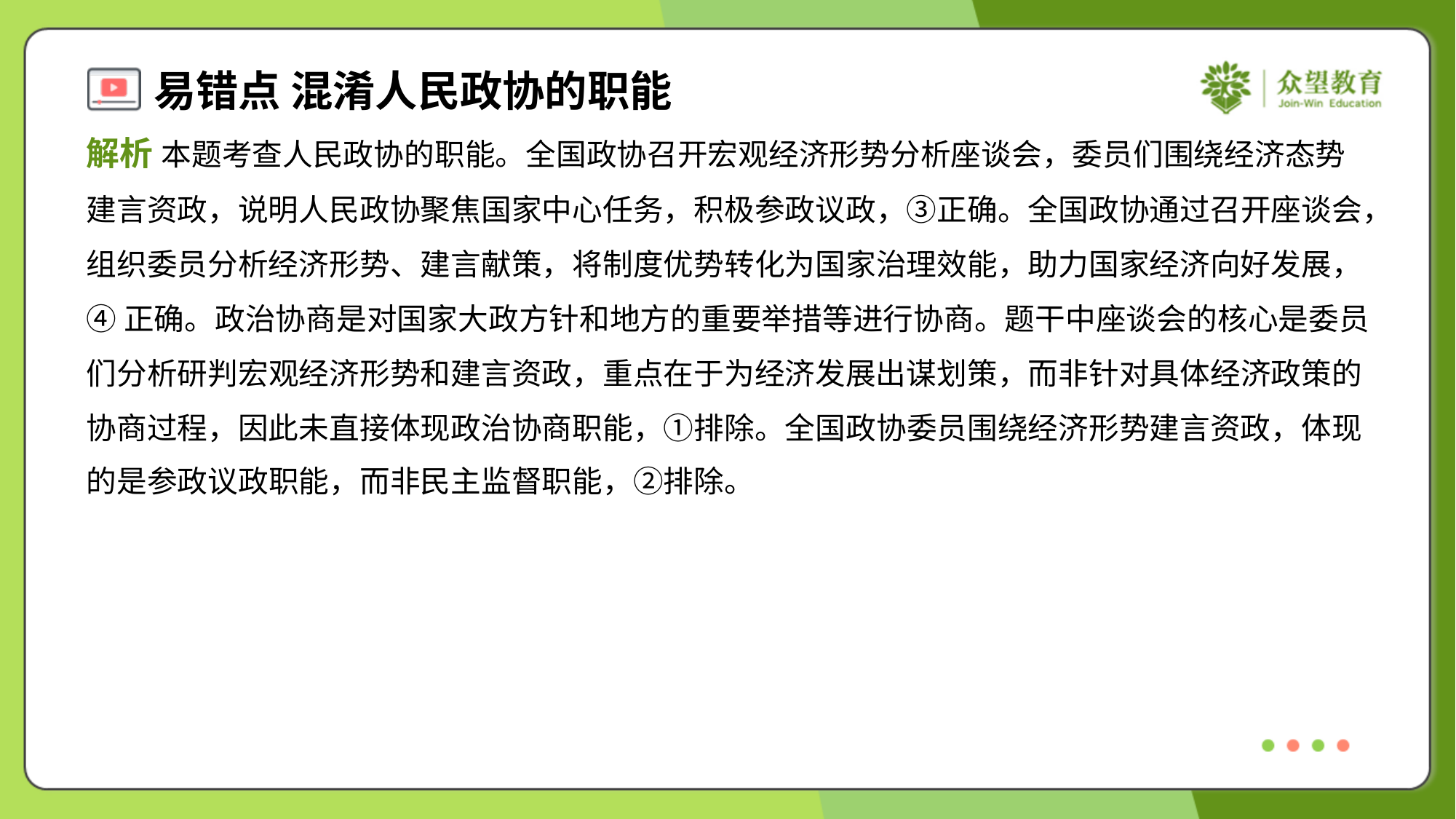

解析 本题考查人民政协的职能。全国政协召开宏观经济形势分析座谈会，委员们围绕经济态势
建言资政，说明人民政协聚焦国家中心任务，积极参政议政，③正确。全国政协通过召开座谈会，
组织委员分析经济形势、建言献策，将制度优势转化为国家治理效能，助力国家经济向好发展，
④正确。政治协商是对国家大政方针和地方的重要举措等进行协商。题干中座谈会的核心是委员
们分析研判宏观经济形势和建言资政，重点在于为经济发展出谋划策，而非针对具体经济政策的
协商过程，因此未直接体现政治协商职能，①排除。全国政协委员围绕经济形势建言资政，体现
的是参政议政职能，而非民主监督职能，②排除。